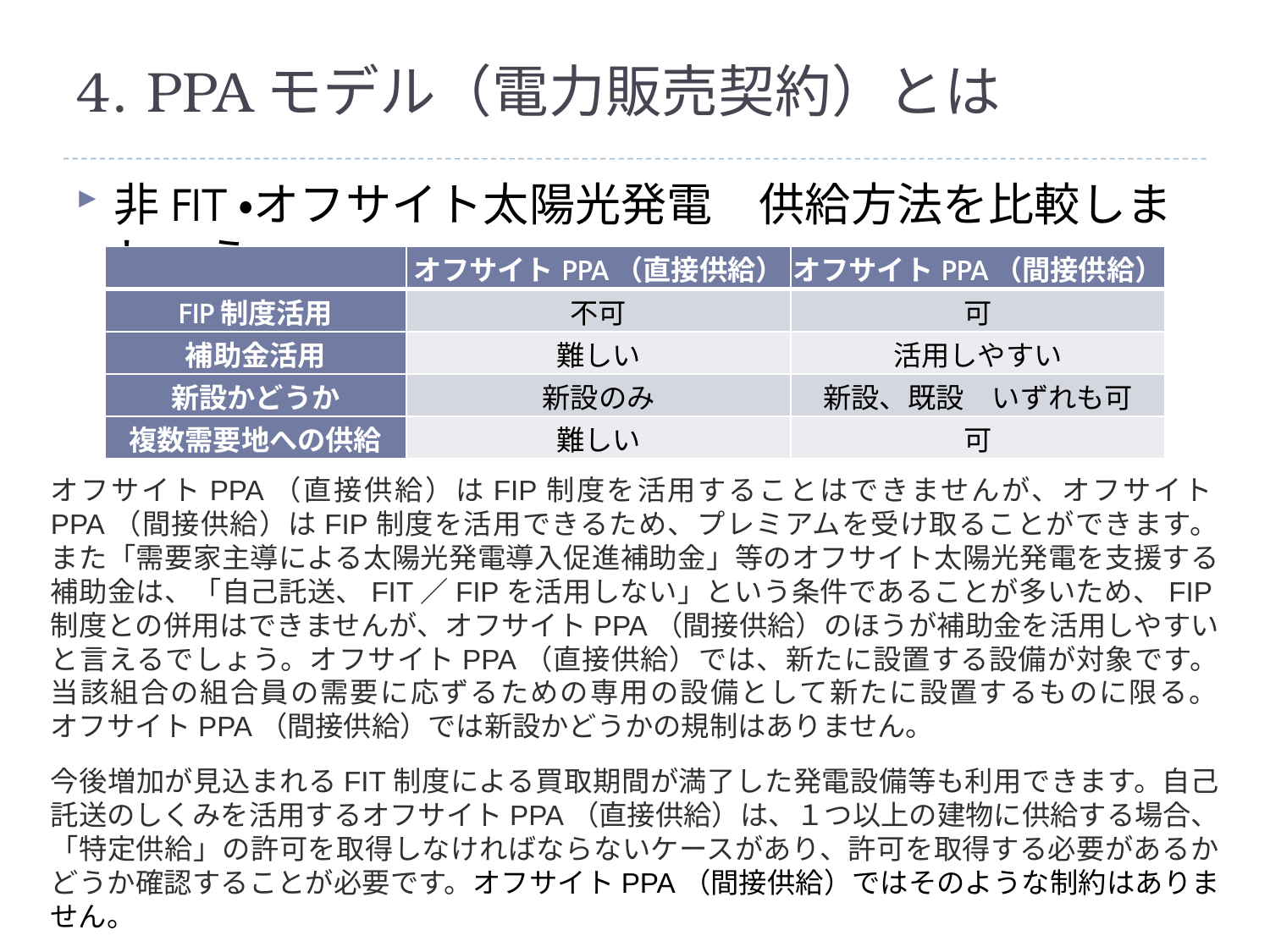

# 4. PPAモデル（電力販売契約）とは
非FIT・オフサイト太陽光発電　供給方法を比較しましょう
|  | オフサイトPPA（直接供給） | オフサイトPPA（間接供給） |
| --- | --- | --- |
| FIP制度活用 | 不可 | 可 |
| 補助金活用 | 難しい | 活用しやすい |
| 新設かどうか | 新設のみ | 新設、既設　いずれも可 |
| 複数需要地への供給 | 難しい | 可 |
オフサイトPPA（直接供給）はFIP制度を活用することはできませんが、オフサイトPPA（間接供給）はFIP制度を活用できるため、プレミアムを受け取ることができます。
また「需要家主導による太陽光発電導入促進補助金」等のオフサイト太陽光発電を支援する補助金は、「自己託送、FIT／FIPを活用しない」という条件であることが多いため、FIP制度との併用はできませんが、オフサイトPPA（間接供給）のほうが補助金を活用しやすいと言えるでしょう。オフサイトPPA（直接供給）では、新たに設置する設備が対象です。
当該組合の組合員の需要に応ずるための専用の設備として新たに設置するものに限る。
オフサイトPPA（間接供給）では新設かどうかの規制はありません。
今後増加が見込まれるFIT制度による買取期間が満了した発電設備等も利用できます。自己託送のしくみを活用するオフサイトPPA（直接供給）は、１つ以上の建物に供給する場合、「特定供給」の許可を取得しなければならないケースがあり、許可を取得する必要があるかどうか確認することが必要です。オフサイトPPA（間接供給）ではそのような制約はありません。